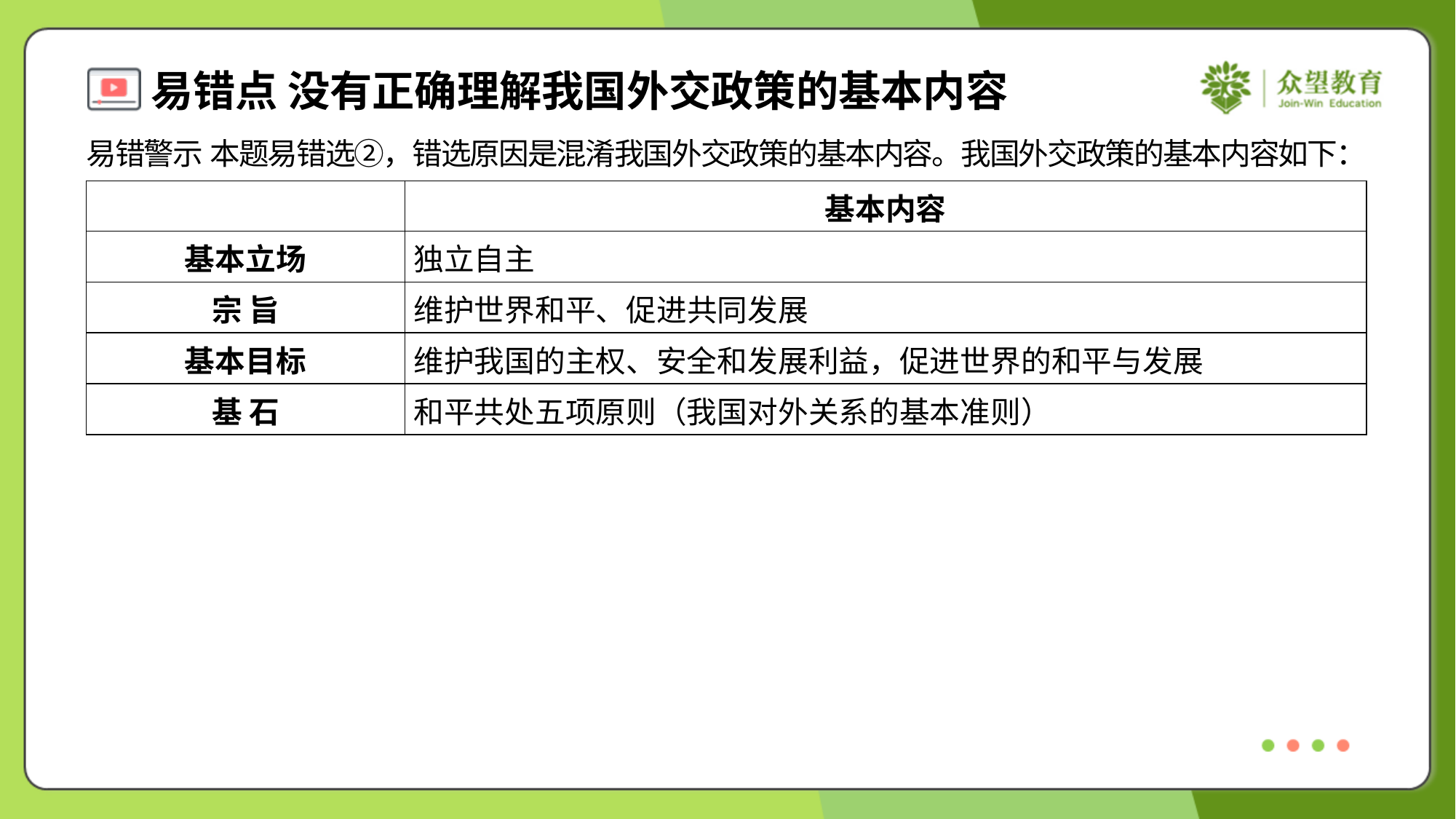

易错警示 本题易错选②，错选原因是混淆我国外交政策的基本内容。我国外交政策的基本内容如下：
|  | 基本内容 |
| --- | --- |
| 基本立场 | 独立自主 |
| 宗 旨 | 维护世界和平、促进共同发展 |
| 基本目标 | 维护我国的主权、安全和发展利益，促进世界的和平与发展 |
| 基 石 | 和平共处五项原则（我国对外关系的基本准则） |